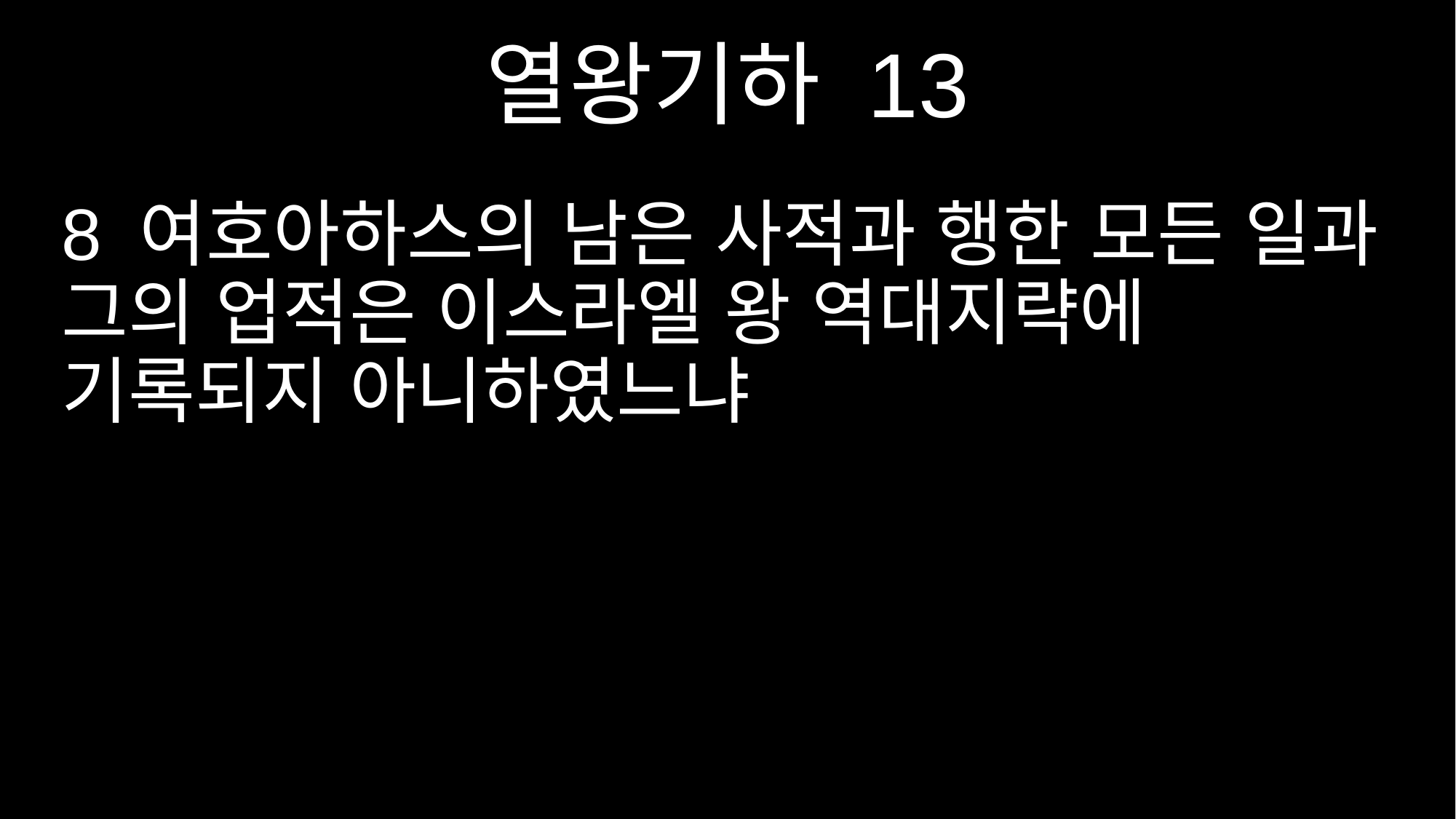

열왕기하 13
8 여호아하스의 남은 사적과 행한 모든 일과 그의 업적은 이스라엘 왕 역대지략에 기록되지 아니하였느냐